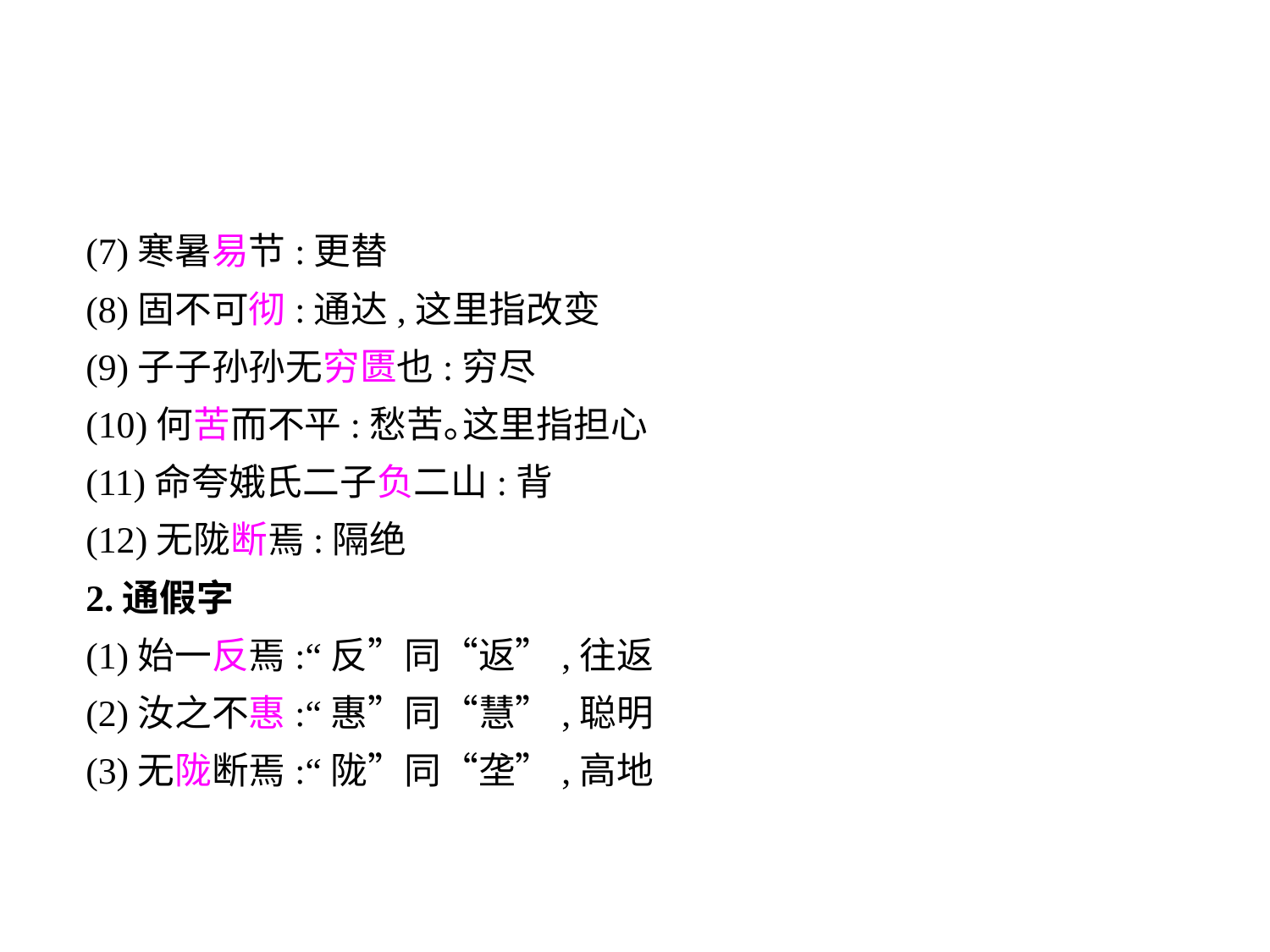

(7)寒暑易节:更替
(8)固不可彻:通达,这里指改变
(9)子子孙孙无穷匮也:穷尽
(10)何苦而不平:愁苦｡这里指担心
(11)命夸娥氏二子负二山:背
(12)无陇断焉:隔绝
2.通假字
(1)始一反焉:“反”同“返”,往返
(2)汝之不惠:“惠”同“慧”,聪明
(3)无陇断焉:“陇”同“垄”,高地